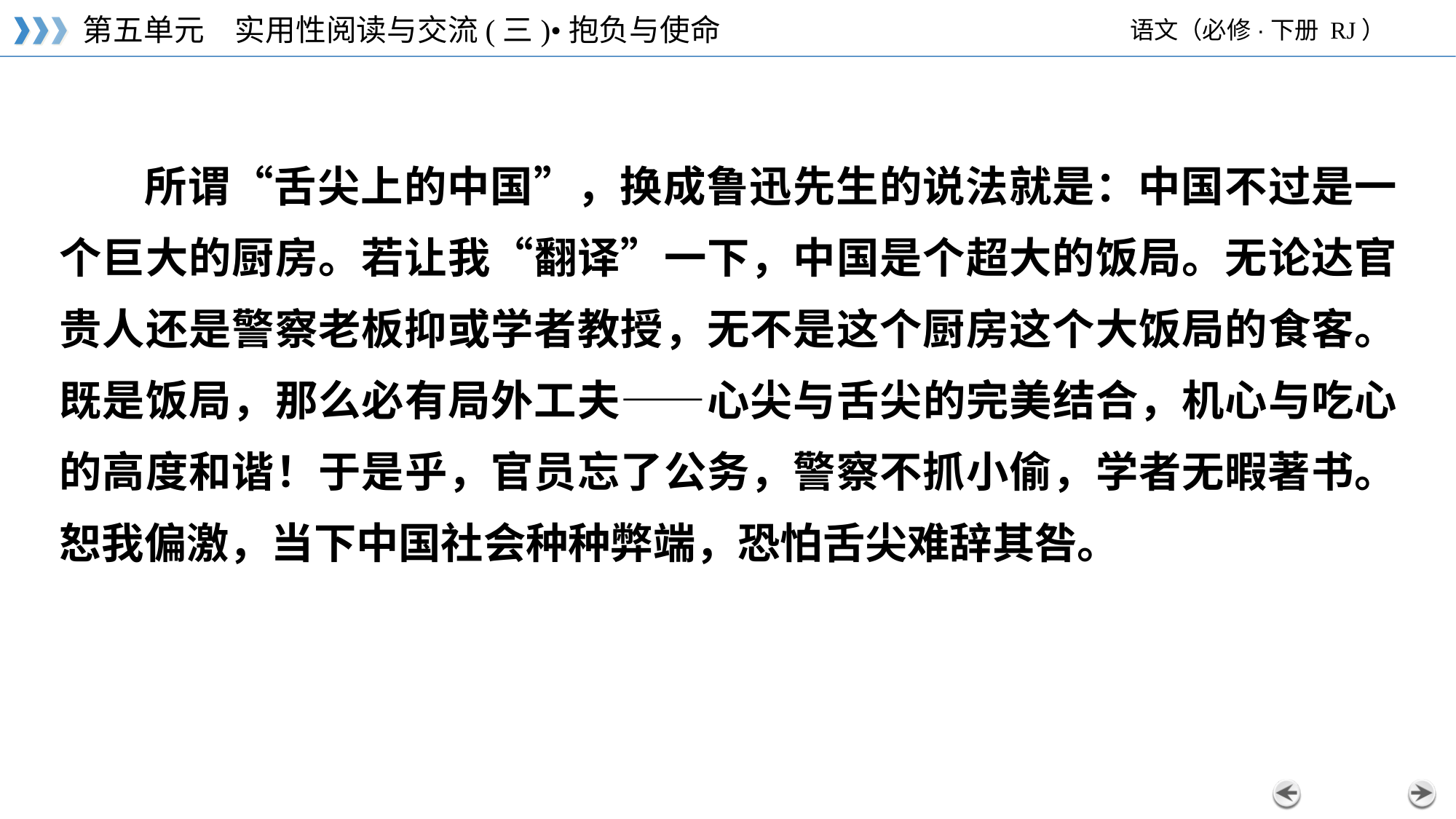

所谓“舌尖上的中国”，换成鲁迅先生的说法就是：中国不过是一个巨大的厨房。若让我“翻译”一下，中国是个超大的饭局。无论达官贵人还是警察老板抑或学者教授，无不是这个厨房这个大饭局的食客。既是饭局，那么必有局外工夫——心尖与舌尖的完美结合，机心与吃心的高度和谐！于是乎，官员忘了公务，警察不抓小偷，学者无暇著书。恕我偏激，当下中国社会种种弊端，恐怕舌尖难辞其咎。